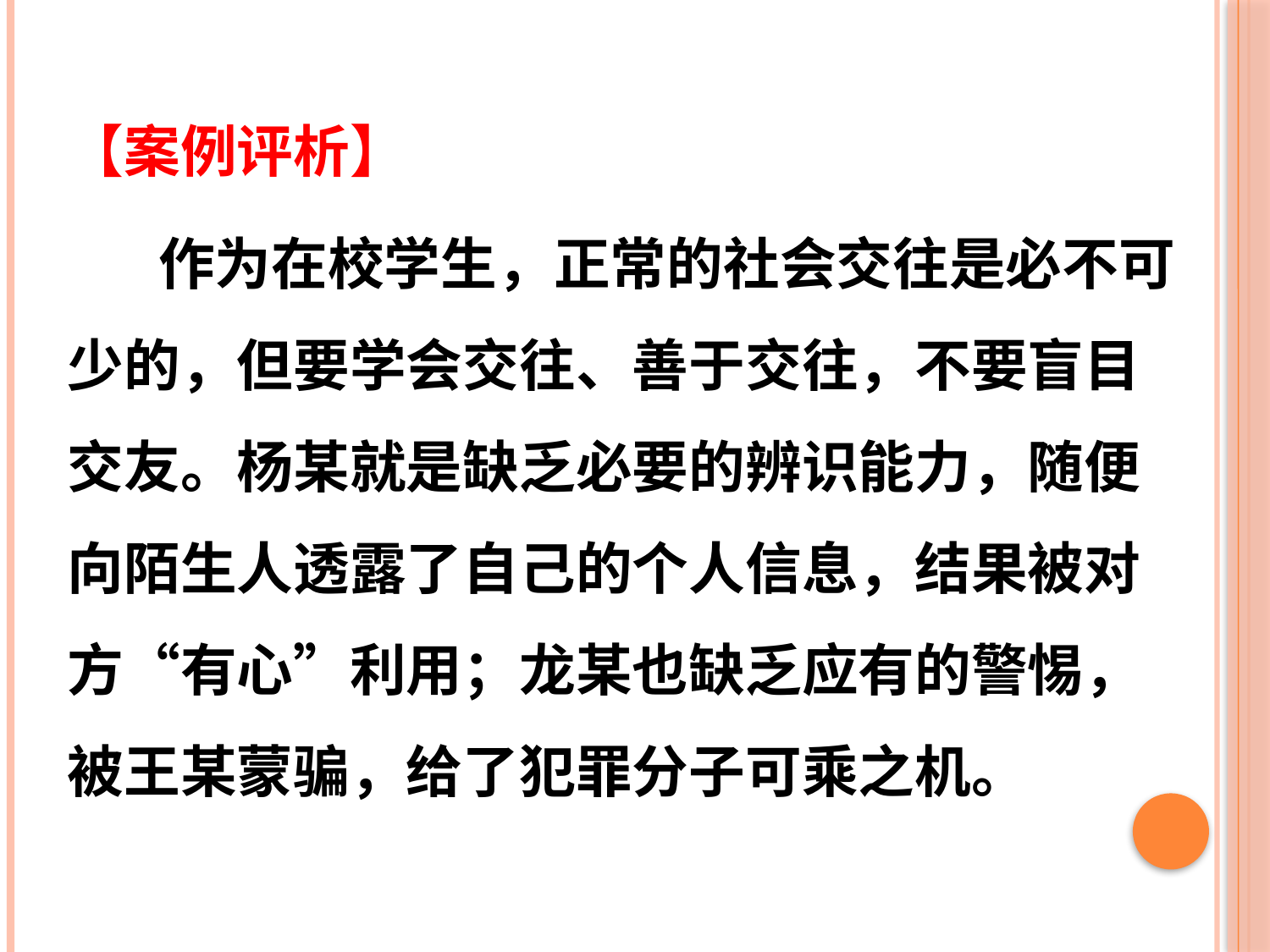

【案例评析】
      作为在校学生，正常的社会交往是必不可少的，但要学会交往、善于交往，不要盲目交友。杨某就是缺乏必要的辨识能力，随便向陌生人透露了自己的个人信息，结果被对方“有心”利用；龙某也缺乏应有的警惕，被王某蒙骗，给了犯罪分子可乘之机。